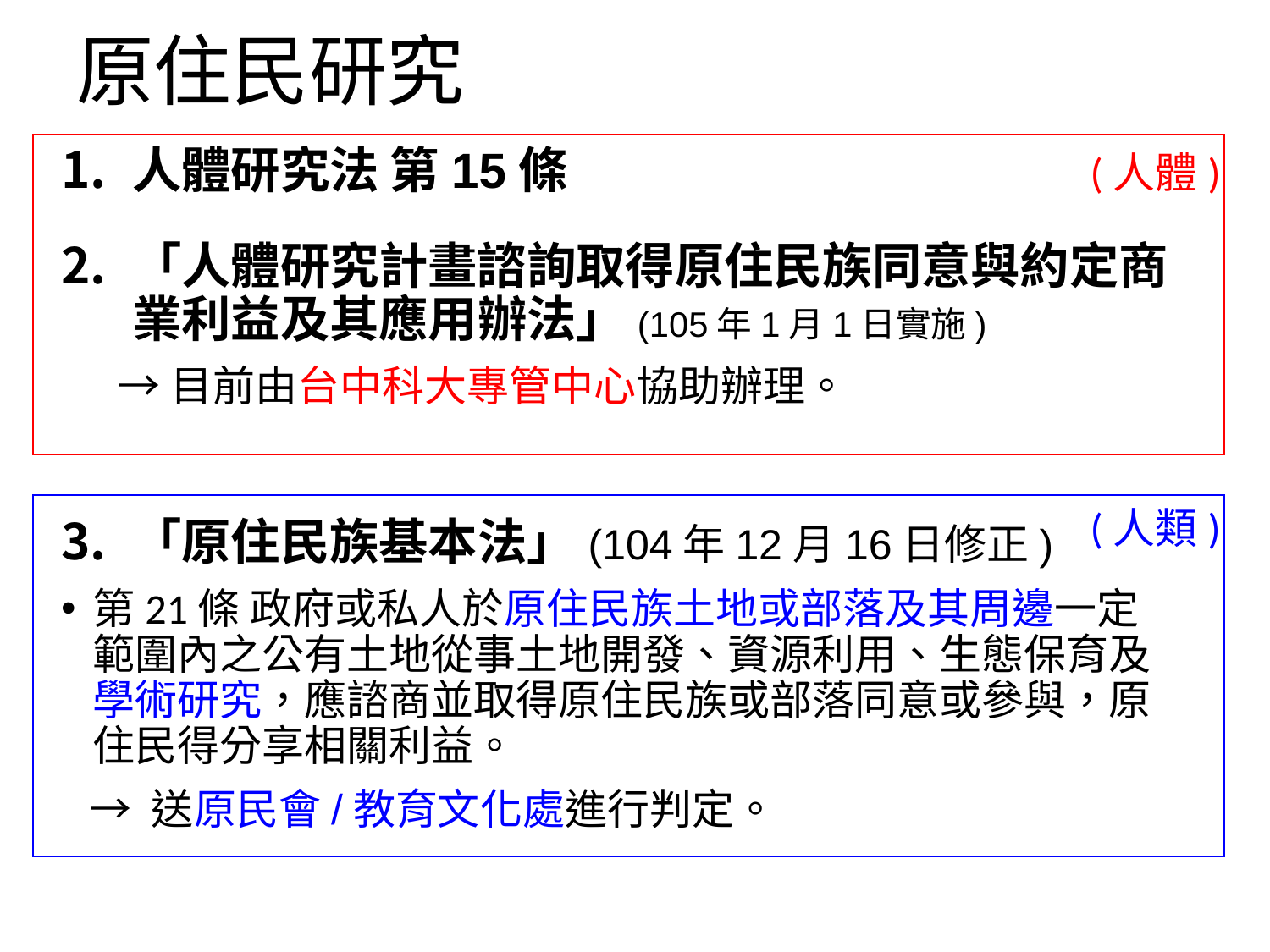

# 原住民研究

人體研究法 第15條
「人體研究計畫諮詢取得原住民族同意與約定商業利益及其應用辦法」(105年1月1日實施)
      →目前由台中科大專管中心協助辦理。
「原住民族基本法」(104年12月16日修正)
第21條 政府或私人於原住民族土地或部落及其周邊一定範圍內之公有土地從事土地開發、資源利用、生態保育及學術研究，應諮商並取得原住民族或部落同意或參與，原住民得分享相關利益。
   → 送原民會/教育文化處進行判定。
(人體)

(人類)